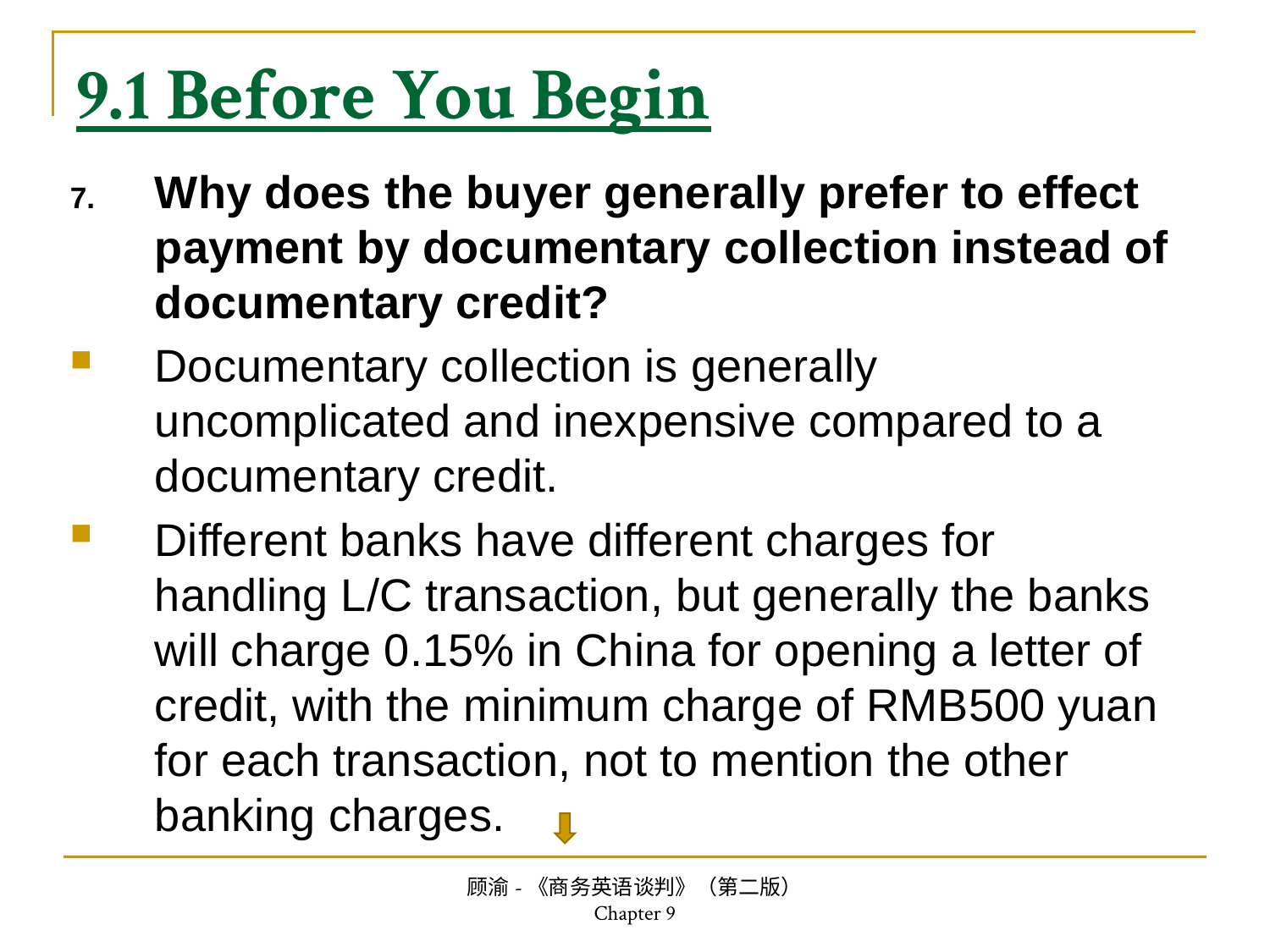

# 9.1 Before You Begin
Why does the buyer generally prefer to effect payment by documentary collection instead of documentary credit?
Documentary collection is generally uncomplicated and inexpensive compared to a documentary credit.
Different banks have different charges for handling L/C transaction, but generally the banks will charge 0.15% in China for opening a letter of credit, with the minimum charge of RMB500 yuan for each transaction, not to mention the other banking charges.

12
顾渝-《商务英语谈判》（第二版） Chapter 9